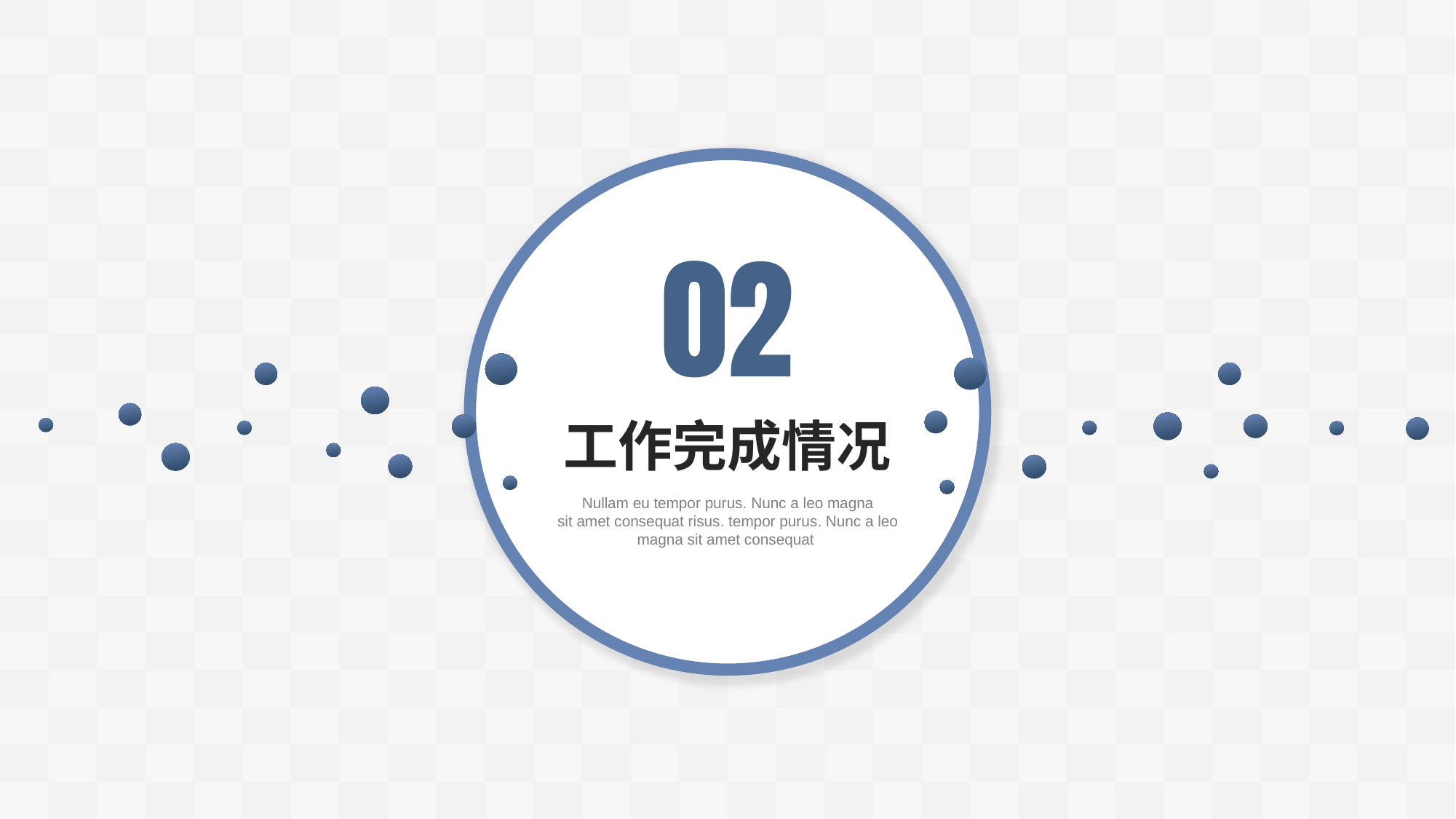

02

工作完成情况

Nullam eu tempor purus. Nunc a leo magna
sit amet consequat risus. tempor purus. Nunc a leo magna sit amet consequat